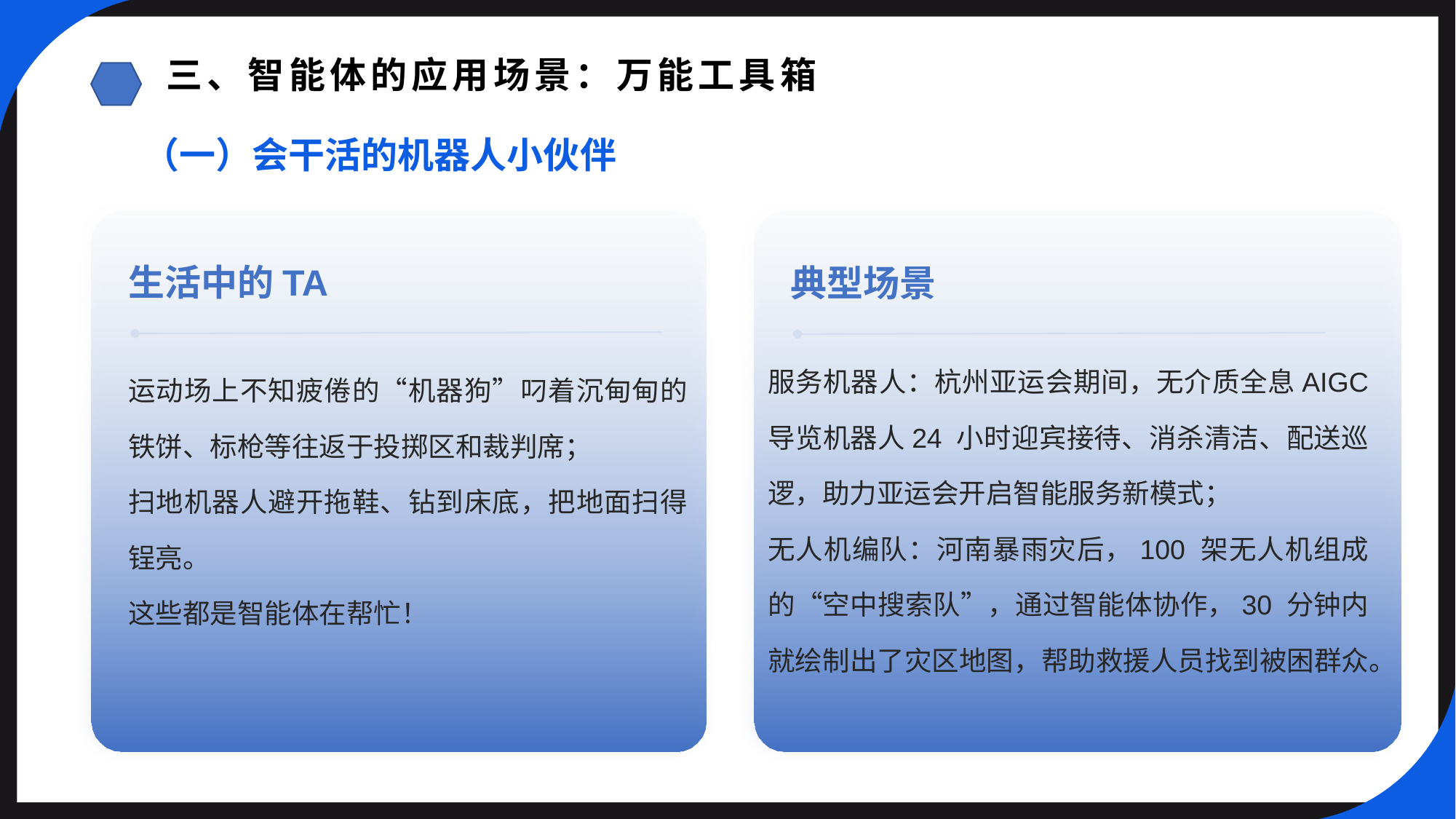

三、智能体的应用场景：万能工具箱
（一）会干活的机器人小伙伴

生活中的TA
典型场景
服务机器人：杭州亚运会期间，无介质全息AIGC 导览机器人24 小时迎宾接待、消杀清洁、配送巡逻，助力亚运会开启智能服务新模式；
无人机编队：河南暴雨灾后，100 架无人机组成的“空中搜索队”，通过智能体协作，30 分钟内就绘制出了灾区地图，帮助救援人员找到被困群众。
运动场上不知疲倦的“机器狗”叼着沉甸甸的铁饼、标枪等往返于投掷区和裁判席；
扫地机器人避开拖鞋、钻到床底，把地面扫得锃亮。
这些都是智能体在帮忙！